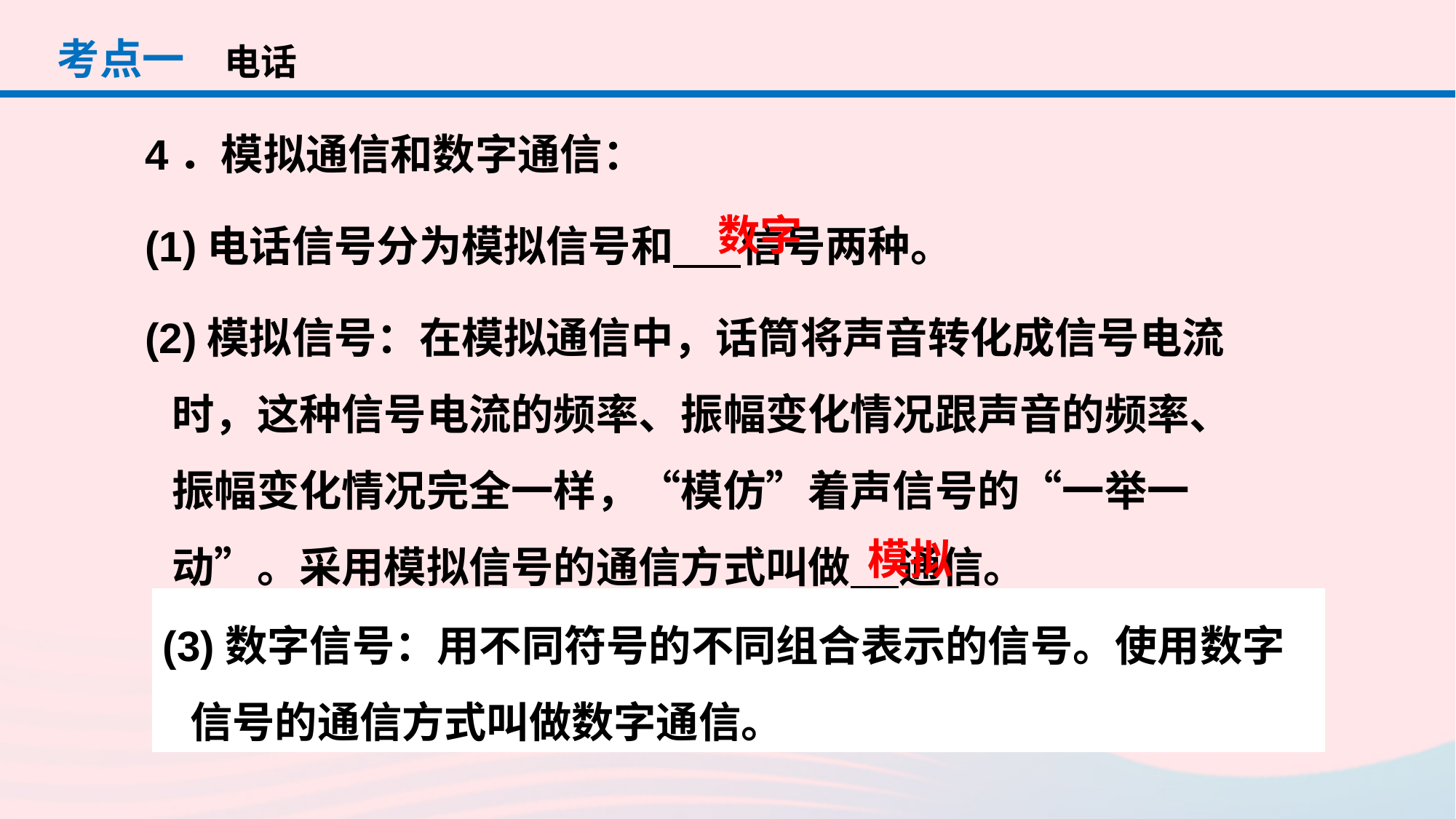

考点一
电话
4．模拟通信和数字通信：
(1)电话信号分为模拟信号和       信号两种。
(2)模拟信号：在模拟通信中，话筒将声音转化成信号电流时，这种信号电流的频率、振幅变化情况跟声音的频率、振幅变化情况完全一样，“模仿”着声信号的“一举一动”。采用模拟信号的通信方式叫做     通信。
数字
模拟
(3)数字信号：用不同符号的不同组合表示的信号。使用数字信号的通信方式叫做数字通信。